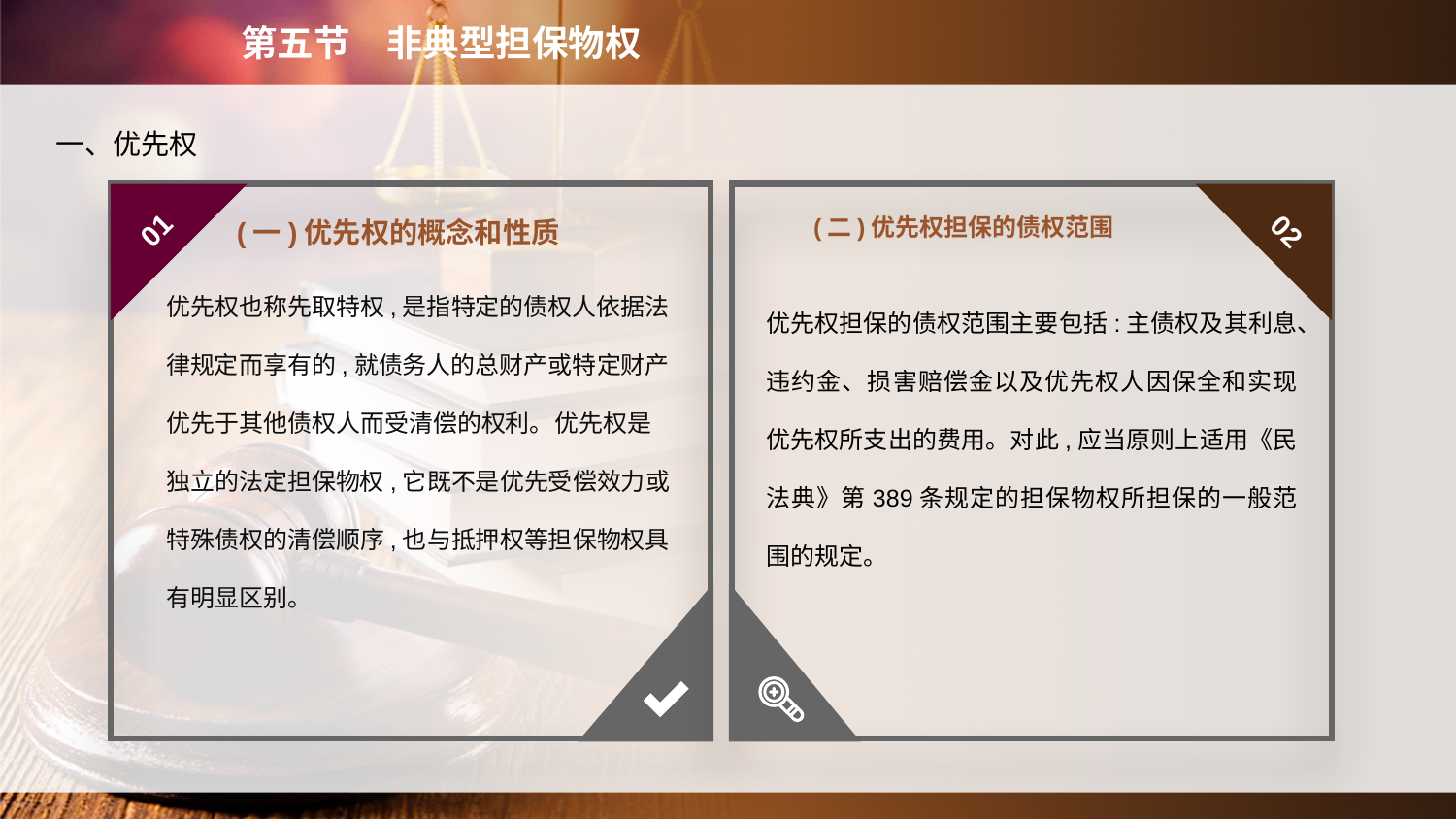

第五节　非典型担保物权
　一、优先权

(二)优先权担保的债权范围
01
02
(一)优先权的概念和性质
优先权也称先取特权,是指特定的债权人依据法律规定而享有的,就债务人的总财产或特定财产优先于其他债权人而受清偿的权利。优先权是独立的法定担保物权,它既不是优先受偿效力或特殊债权的清偿顺序,也与抵押权等担保物权具有明显区别。
优先权担保的债权范围主要包括:主债权及其利息、违约金、损害赔偿金以及优先权人因保全和实现优先权所支出的费用。对此,应当原则上适用《民法典》第389条规定的担保物权所担保的一般范围的规定。